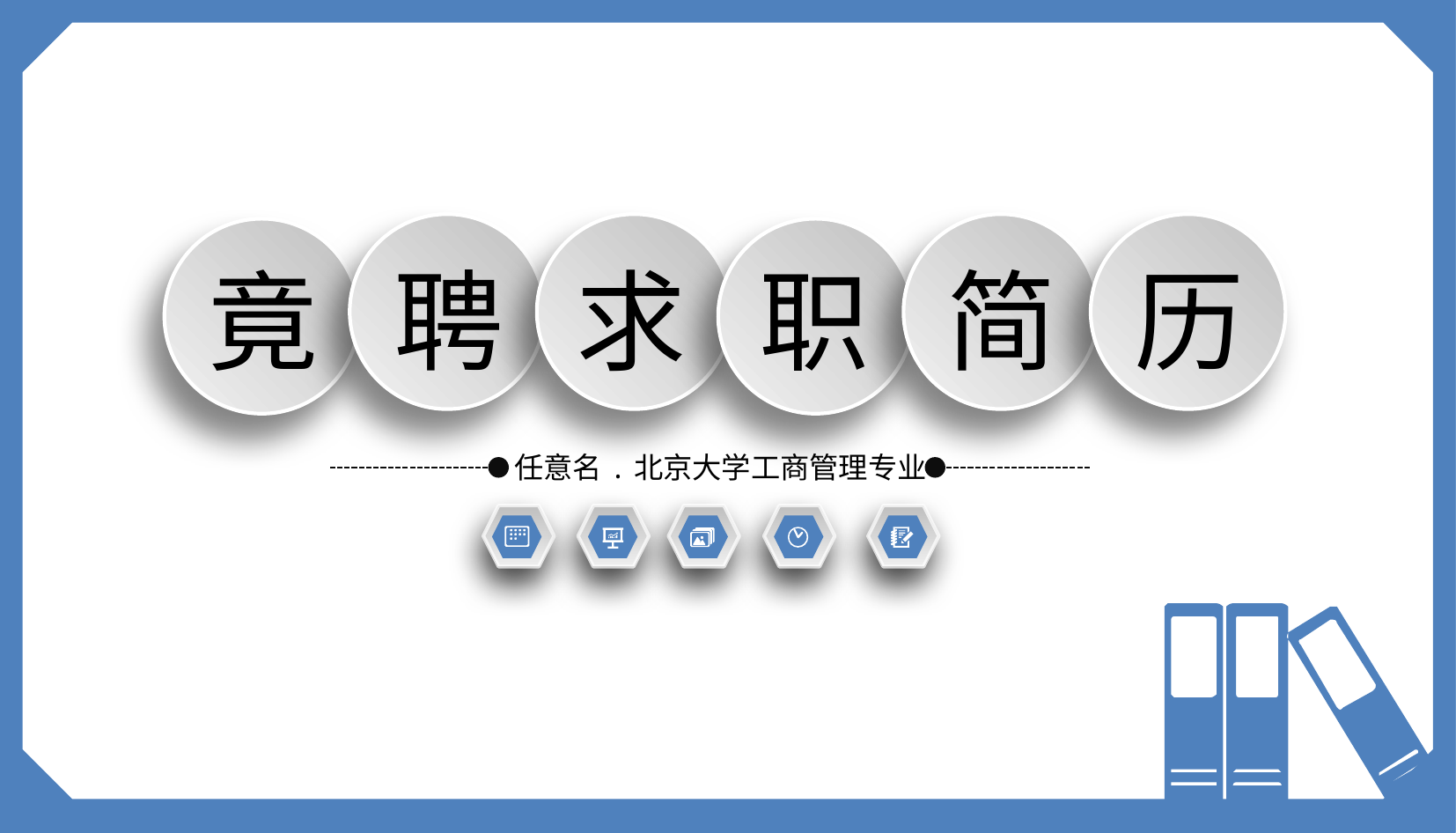

聘

求

简

历

竟

职
任意名.北京大学工商管理专业